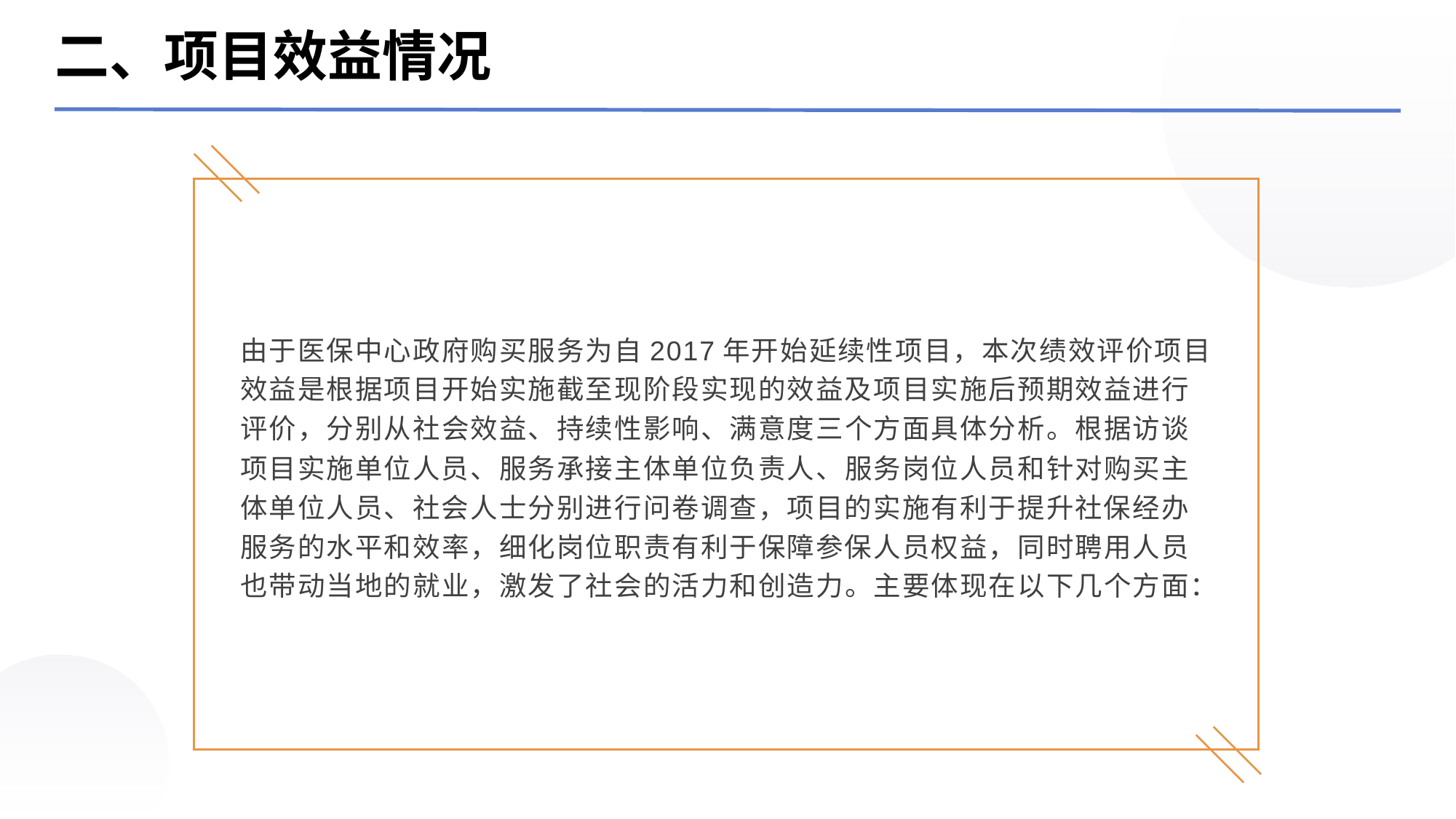

二、项目效益情况

由于医保中心政府购买服务为自2017年开始延续性项目，本次绩效评价项目效益是根据项目开始实施截至现阶段实现的效益及项目实施后预期效益进行评价，分别从社会效益、持续性影响、满意度三个方面具体分析。根据访谈项目实施单位人员、服务承接主体单位负责人、服务岗位人员和针对购买主体单位人员、社会人士分别进行问卷调查，项目的实施有利于提升社保经办服务的水平和效率，细化岗位职责有利于保障参保人员权益，同时聘用人员也带动当地的就业，激发了社会的活力和创造力。主要体现在以下几个方面：